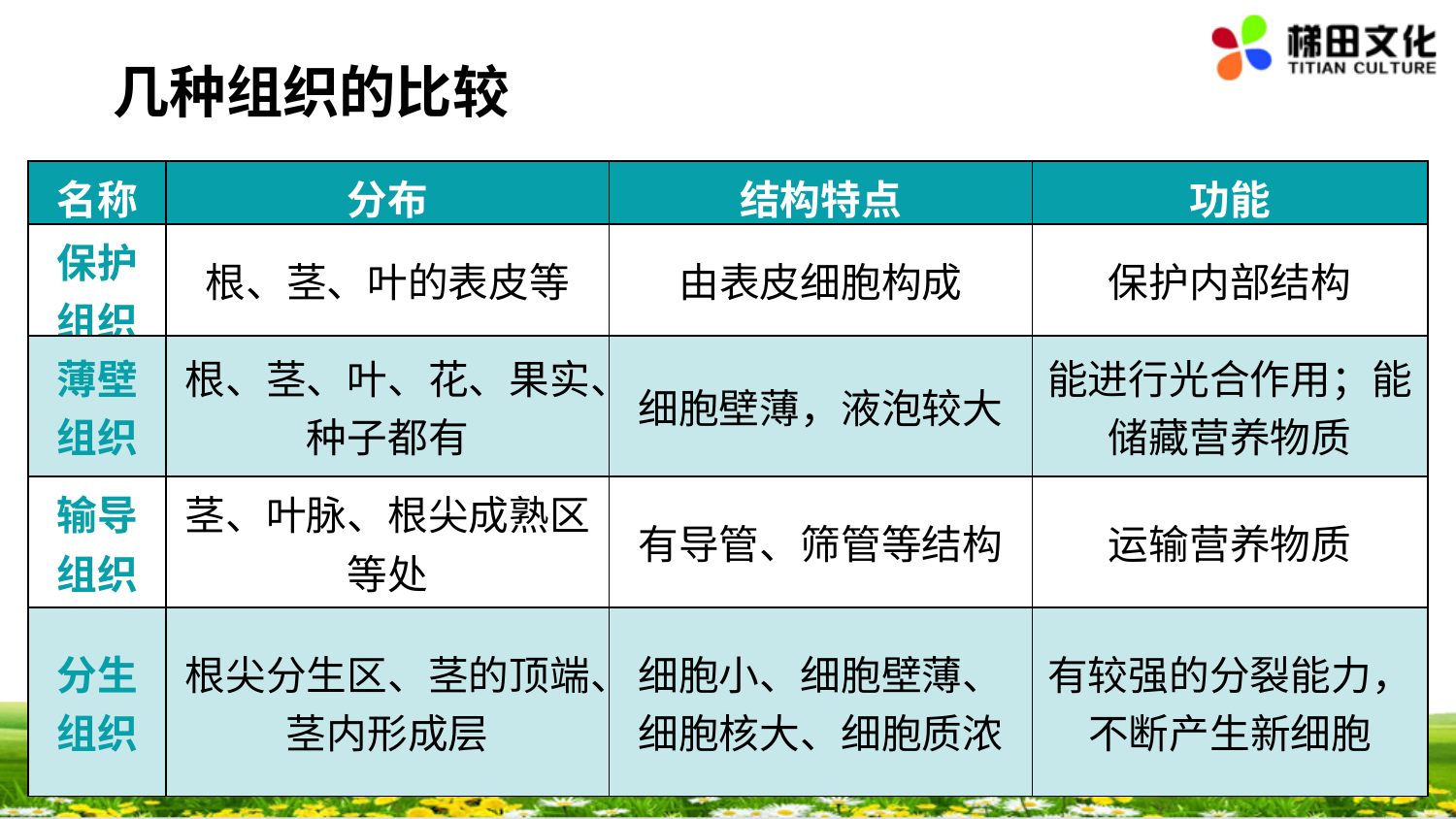

几种组织的比较
| 名称 | 分布 | 结构特点 | 功能 |
| --- | --- | --- | --- |
| 保护组织 | 根、茎、叶的表皮等 | 由表皮细胞构成 | 保护内部结构 |
| 薄壁组织 | 根、茎、叶、花、果实、种子都有 | 细胞壁薄，液泡较大 | 能进行光合作用；能储藏营养物质 |
| 输导组织 | 茎、叶脉、根尖成熟区等处 | 有导管、筛管等结构 | 运输营养物质 |
| 分生组织 | 根尖分生区、茎的顶端、茎内形成层 | 细胞小、细胞壁薄、细胞核大、细胞质浓 | 有较强的分裂能力，不断产生新细胞 |